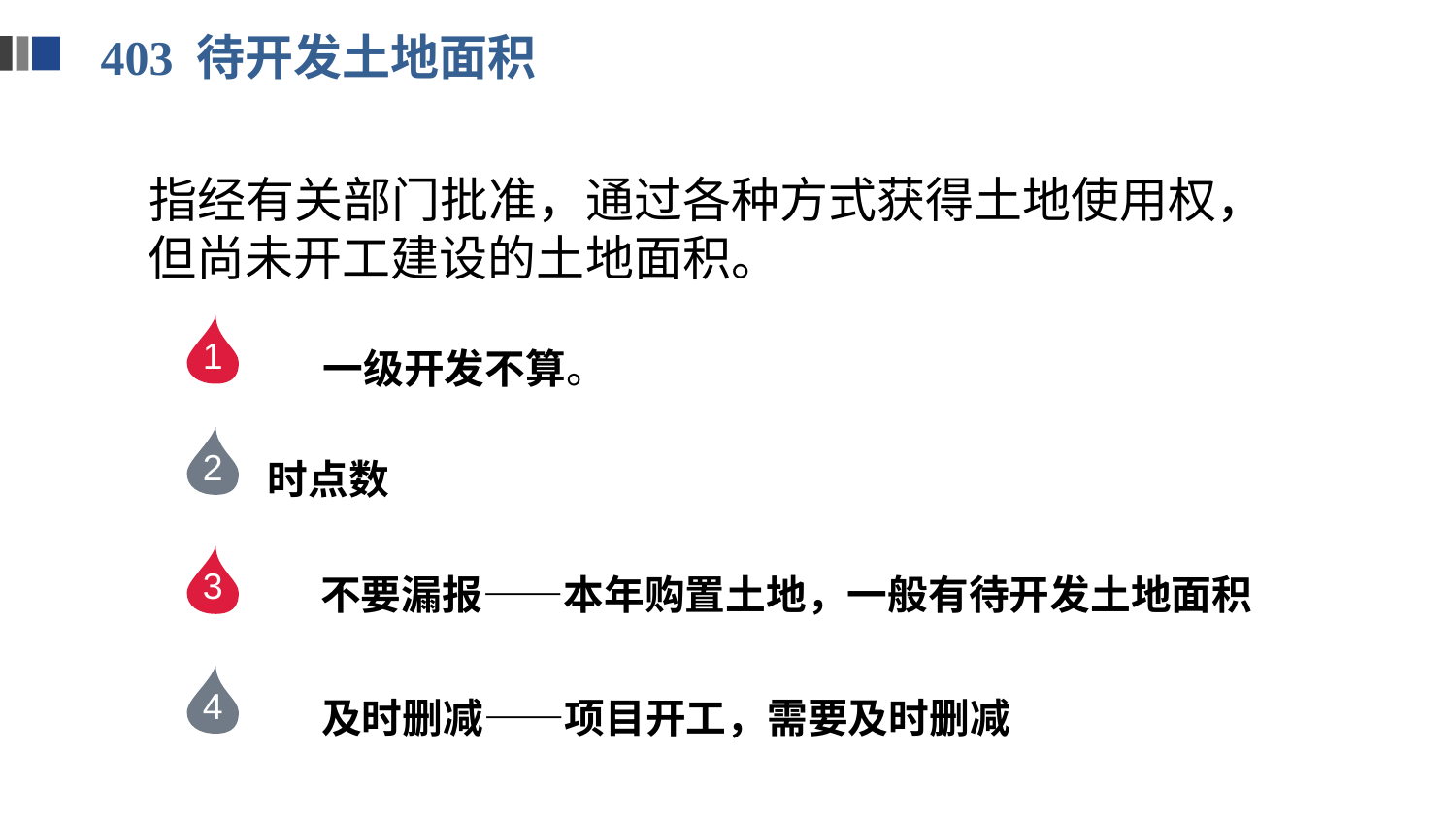

403 待开发土地面积

    指经有关部门批准，通过各种方式获得土地使用权，但尚未开工建设的土地面积。
1
一级开发不算。
2
时点数
3
     不要漏报——本年购置土地，一般有待开发土地面积
4
及时删减——项目开工，需要及时删减